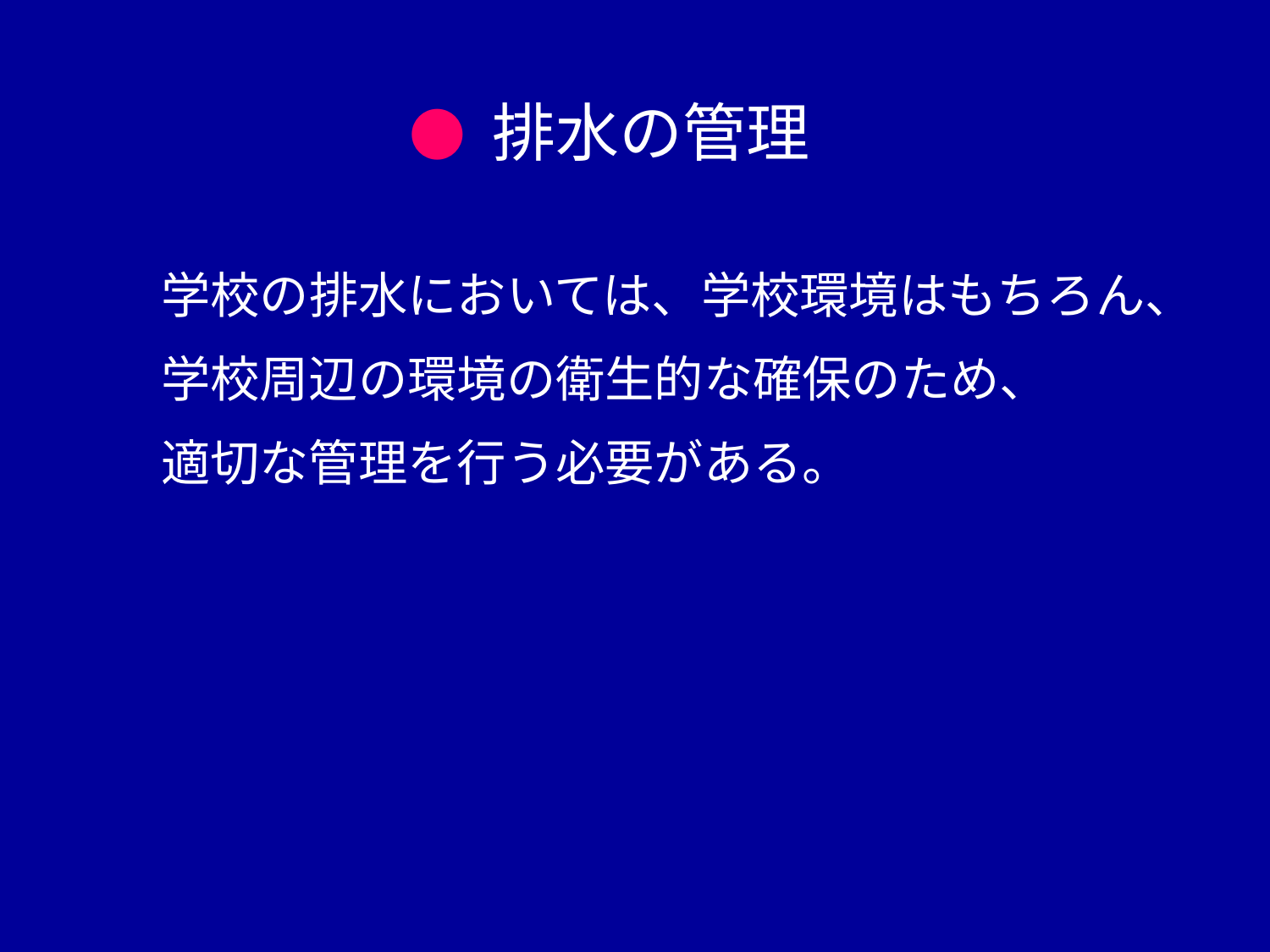

● 排水の管理
学校の排水においては、学校環境はもちろん、
学校周辺の環境の衛生的な確保のため、
適切な管理を行う必要がある。